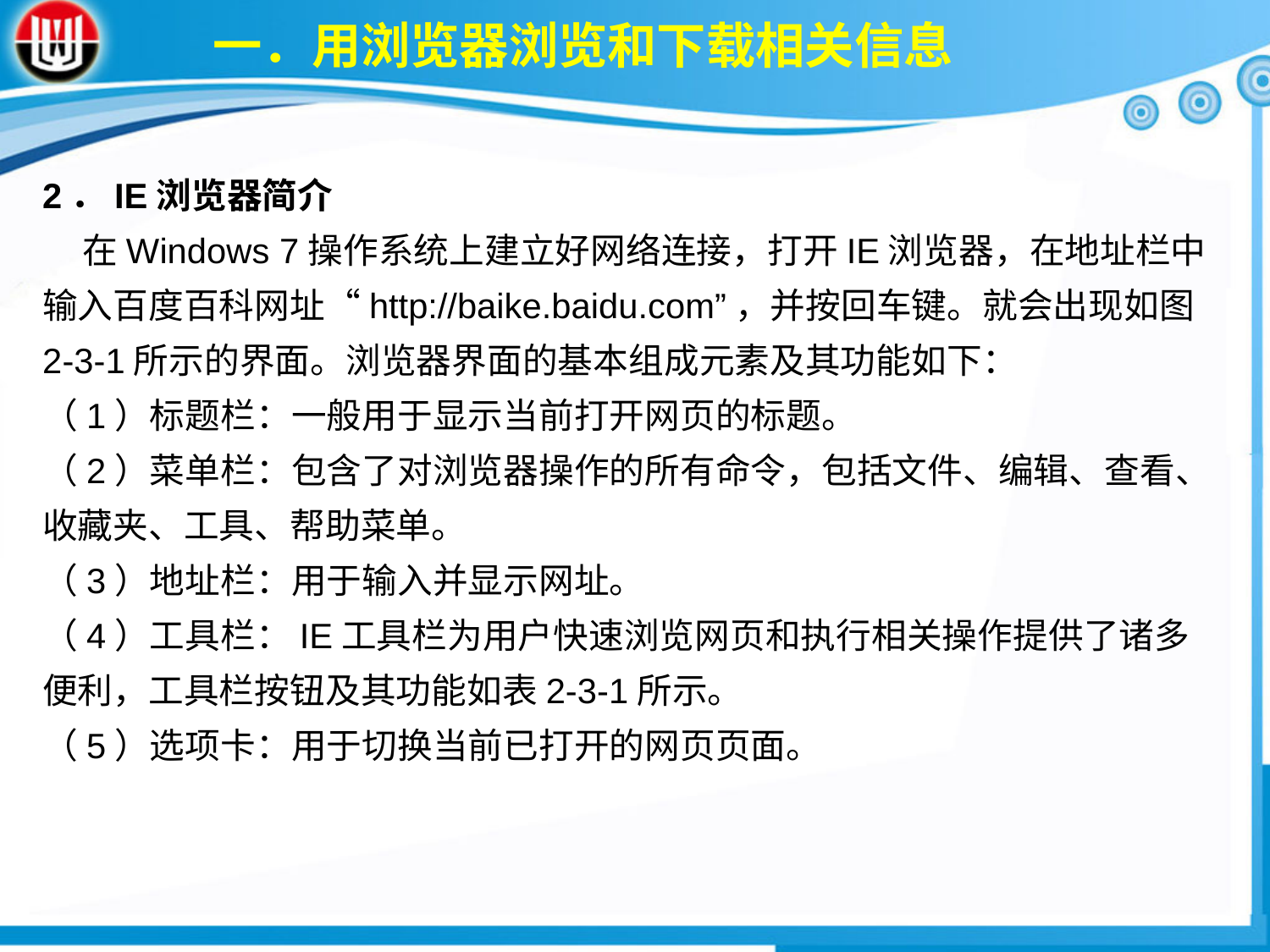

一．用浏览器浏览和下载相关信息

2．IE浏览器简介
    在Windows 7操作系统上建立好网络连接，打开IE浏览器，在地址栏中输入百度百科网址“http://baike.baidu.com”，并按回车键。就会出现如图2-3-1所示的界面。浏览器界面的基本组成元素及其功能如下：
（1）标题栏：一般用于显示当前打开网页的标题。
（2）菜单栏：包含了对浏览器操作的所有命令，包括文件、编辑、查看、收藏夹、工具、帮助菜单。
（3）地址栏：用于输入并显示网址。
（4）工具栏：IE工具栏为用户快速浏览网页和执行相关操作提供了诸多便利，工具栏按钮及其功能如表2-3-1所示。
（5）选项卡：用于切换当前已打开的网页页面。